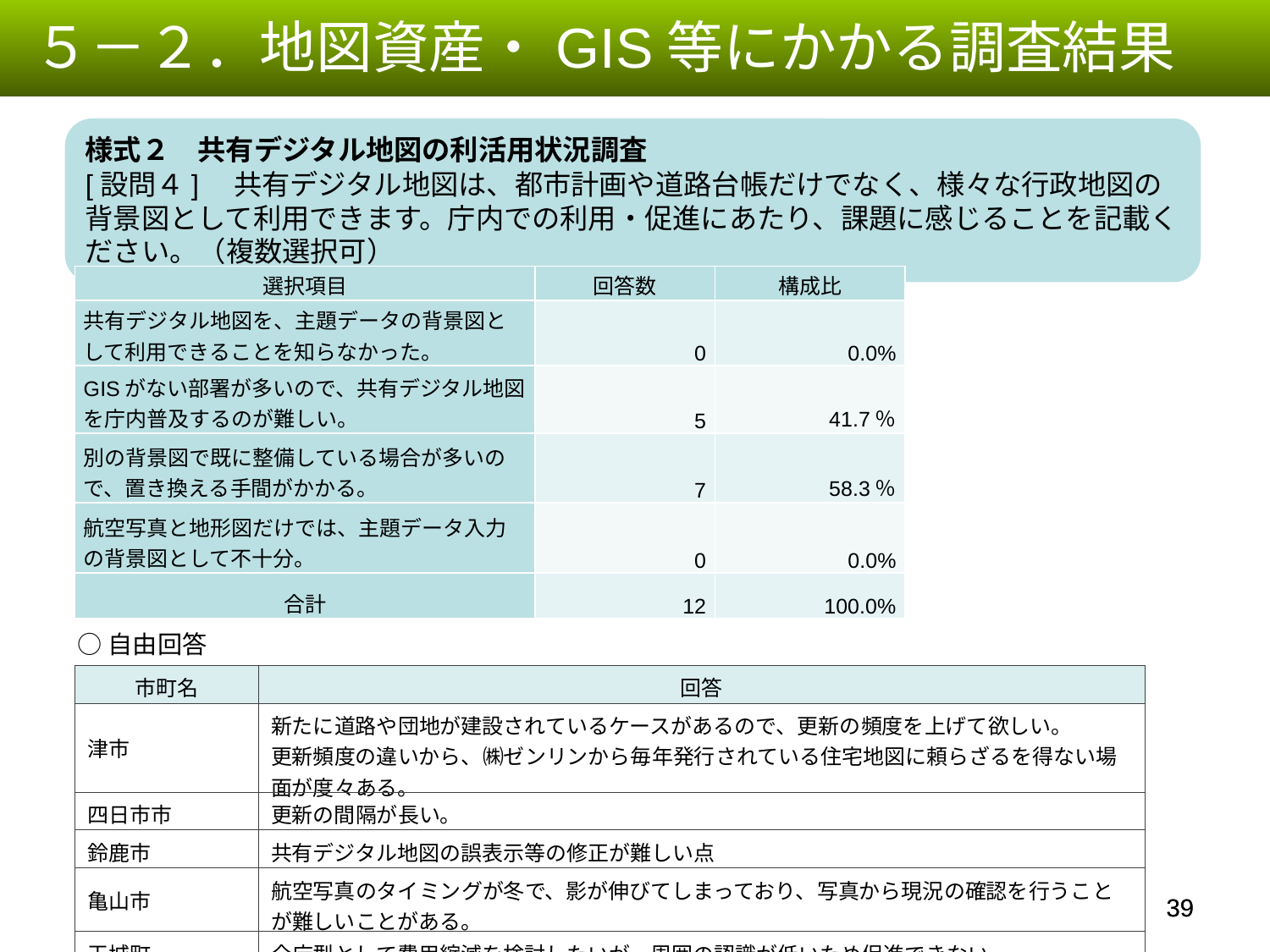

５－２．地図資産・GIS等にかかる調査結果
様式２　共有デジタル地図の利活用状況調査
[設問４]　共有デジタル地図は、都市計画や道路台帳だけでなく、様々な行政地図の背景図として利用できます。庁内での利用・促進にあたり、課題に感じることを記載ください。（複数選択可）
| 選択項目 | 回答数 | 構成比 |
| --- | --- | --- |
| 共有デジタル地図を、主題データの背景図として利用できることを知らなかった。 | 0 | 0.0% |
| GISがない部署が多いので、共有デジタル地図を庁内普及するのが難しい。 | 5 | 41.7％ |
| 別の背景図で既に整備している場合が多いので、置き換える手間がかかる。 | 7 | 58.3％ |
| 航空写真と地形図だけでは、主題データ入力の背景図として不十分。 | 0 | 0.0% |
| 合計 | 12 | 100.0% |
○自由回答
| 市町名 | 回答 |
| --- | --- |
| 津市 | 新たに道路や団地が建設されているケースがあるので、更新の頻度を上げて欲しい。 更新頻度の違いから、㈱ゼンリンから毎年発行されている住宅地図に頼らざるを得ない場面が度々ある。 |
| 四日市市 | 更新の間隔が長い。 |
| 鈴鹿市 | 共有デジタル地図の誤表示等の修正が難しい点 |
| 亀山市 | 航空写真のタイミングが冬で、影が伸びてしまっており、写真から現況の確認を行うことが難しいことがある。 |
| 玉城町 | 全庁型として費用縮減を検討したいが、周囲の認識が低いため促進できない。 |
39
39